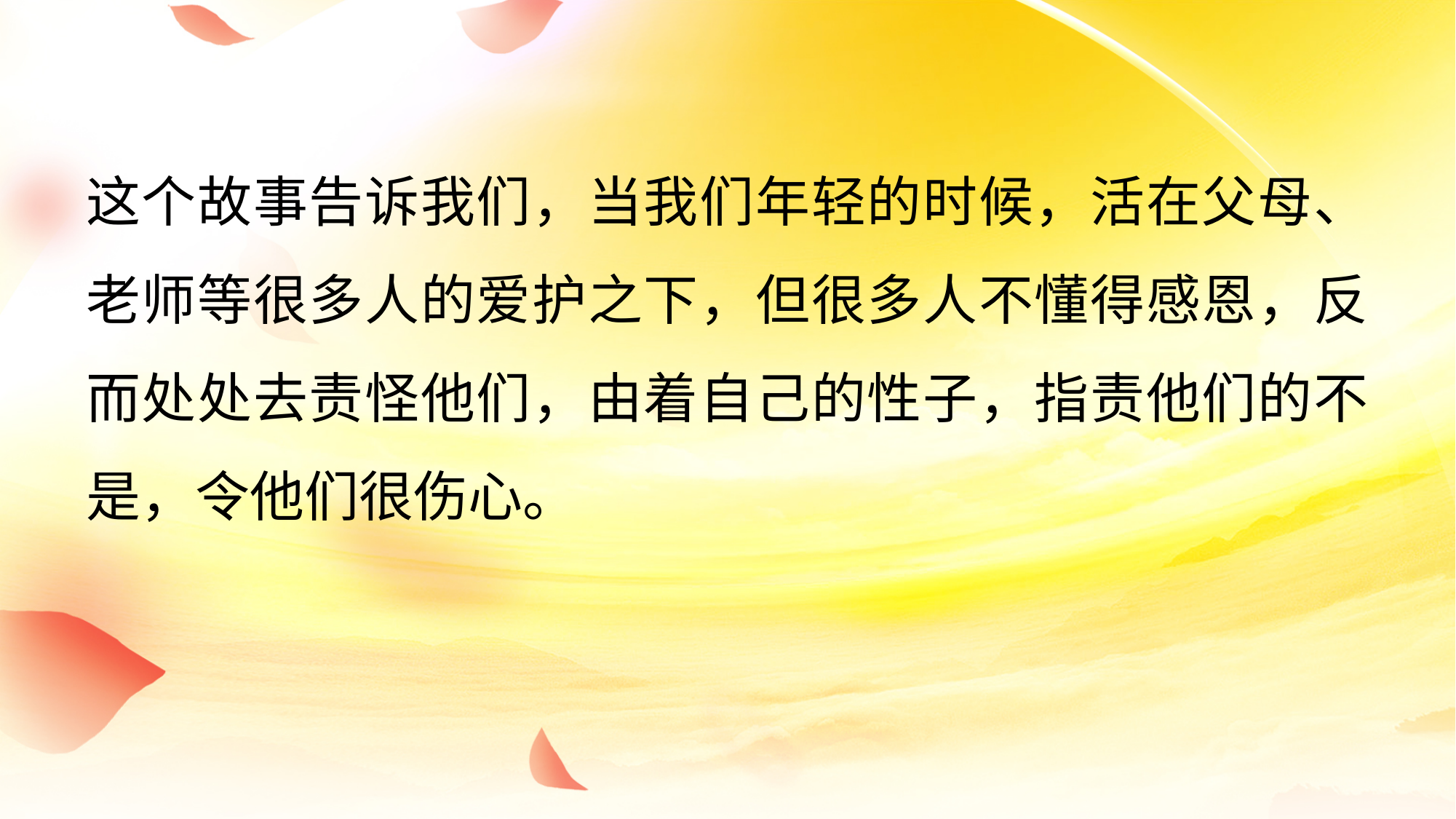

这个故事告诉我们，当我们年轻的时候，活在父母、老师等很多人的爱护之下，但很多人不懂得感恩，反而处处去责怪他们，由着自己的性子，指责他们的不是，令他们很伤心。